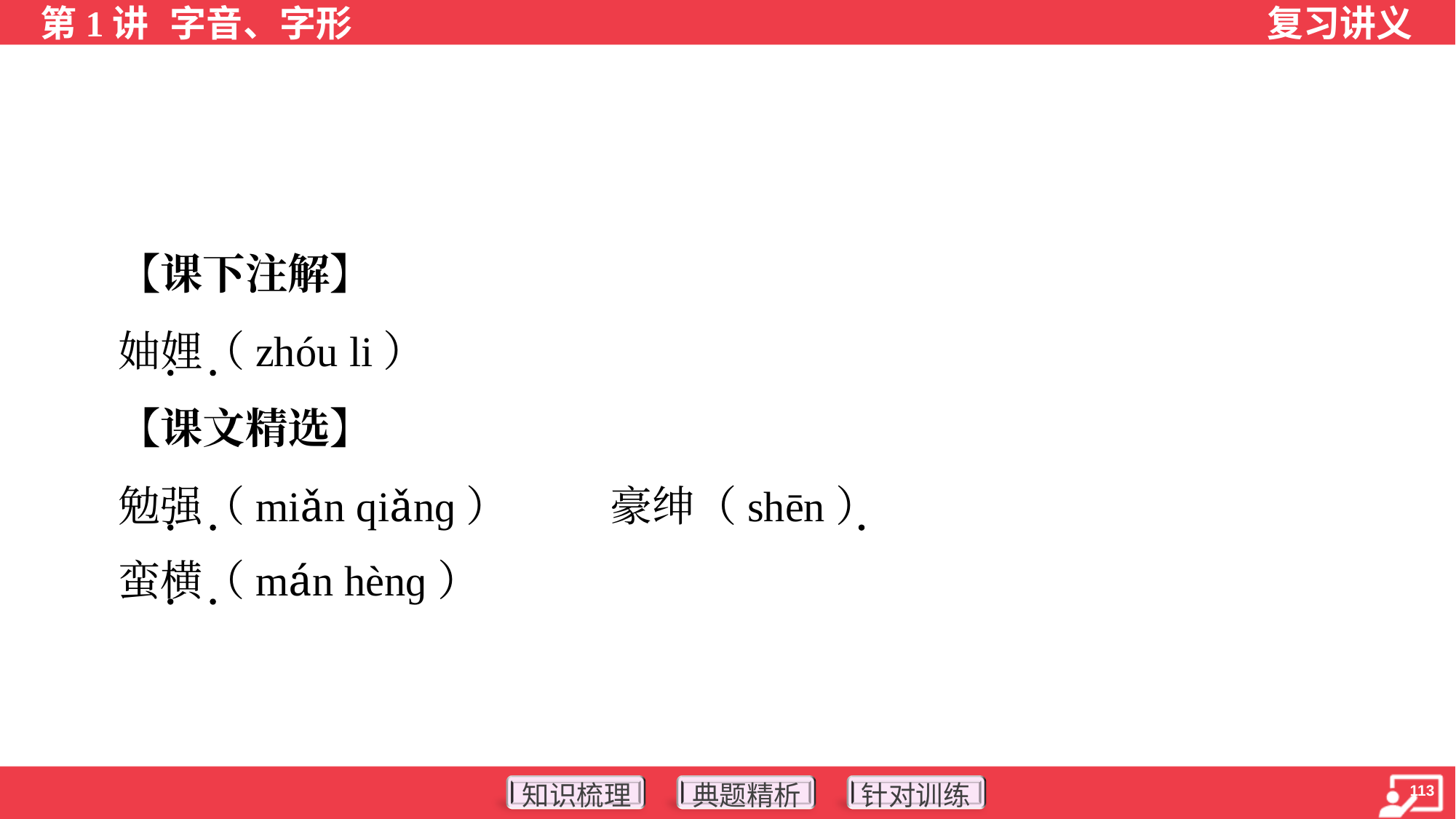

【课下注解】
    妯娌（zhóu li）
    【课文精选】
    勉强（miǎn qiǎnɡ）	豪绅（shēn）
    蛮横（mán hènɡ）